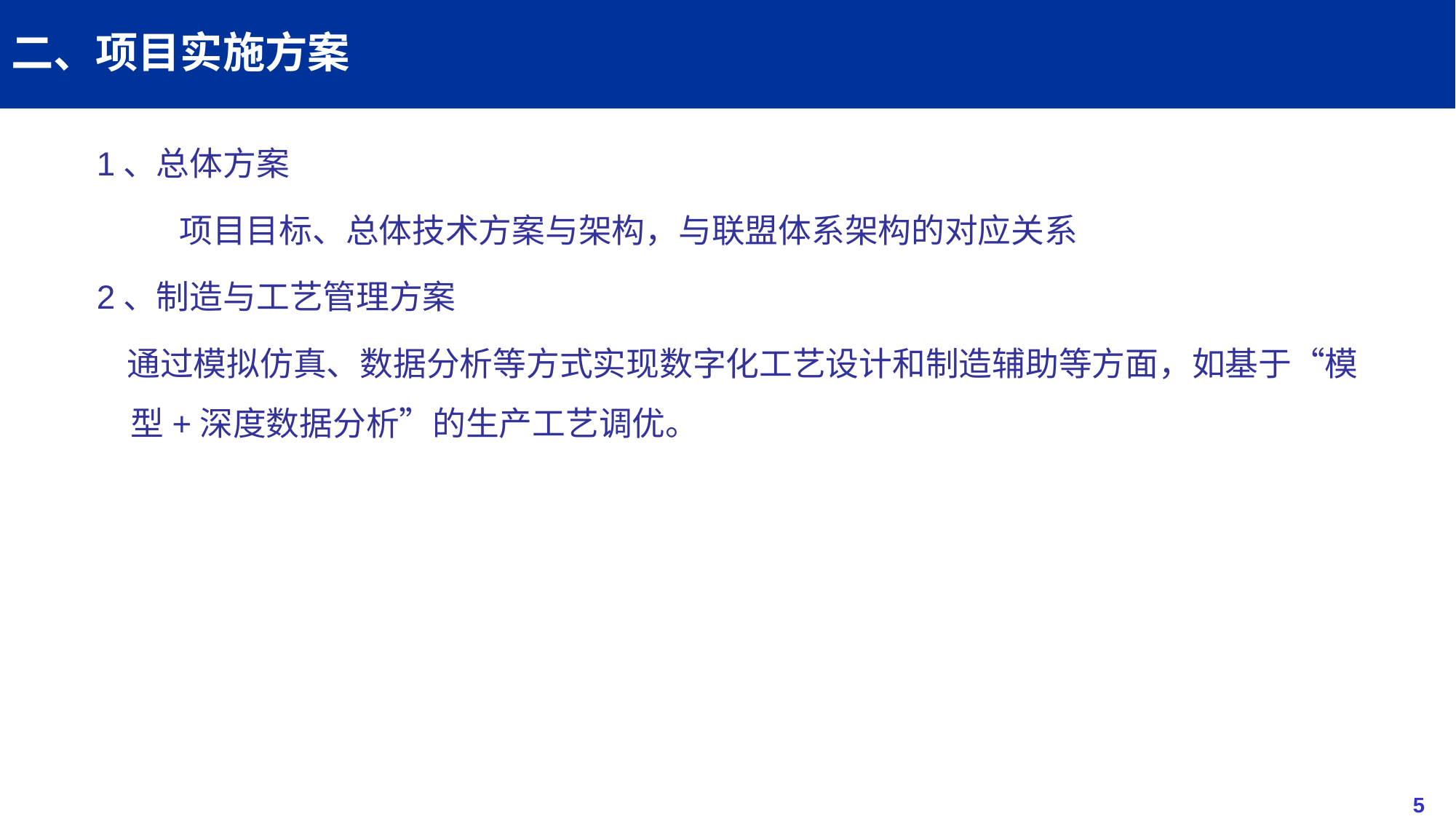

# 二、项目实施方案
1、总体方案
          项目目标、总体技术方案与架构，与联盟体系架构的对应关系
2、制造与工艺管理方案
   通过模拟仿真、数据分析等方式实现数字化工艺设计和制造辅助等方面，如基于“模型+深度数据分析”的生产工艺调优。